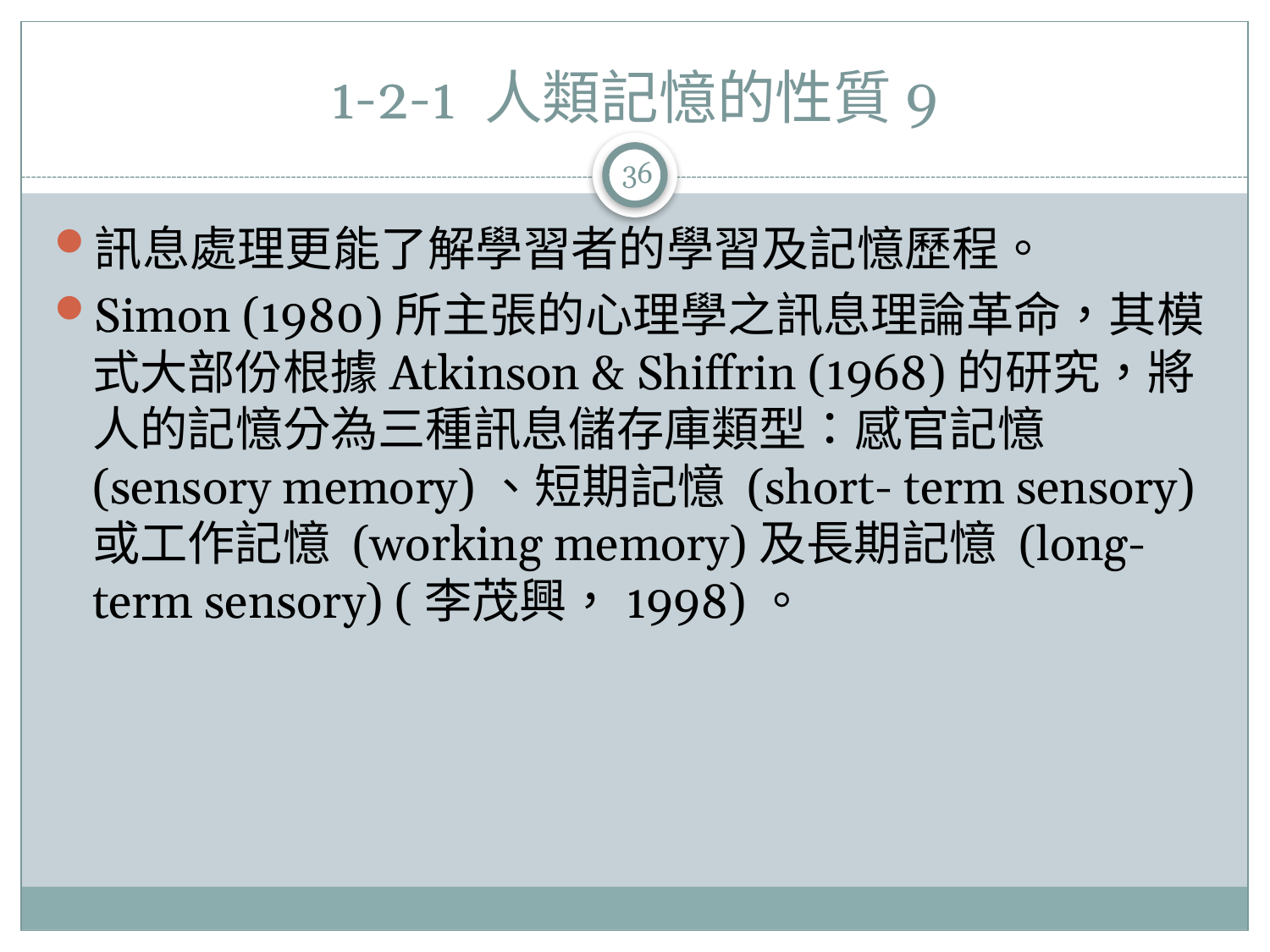

# 1-2-1 人類記憶的性質9
36
訊息處理更能了解學習者的學習及記憶歷程。
Simon (1980)所主張的心理學之訊息理論革命，其模式大部份根據Atkinson & Shiffrin (1968)的研究，將人的記憶分為三種訊息儲存庫類型：感官記憶 (sensory memory)、短期記憶 (short- term sensory)或工作記憶 (working memory)及長期記憶 (long- term sensory) (李茂興，1998)。